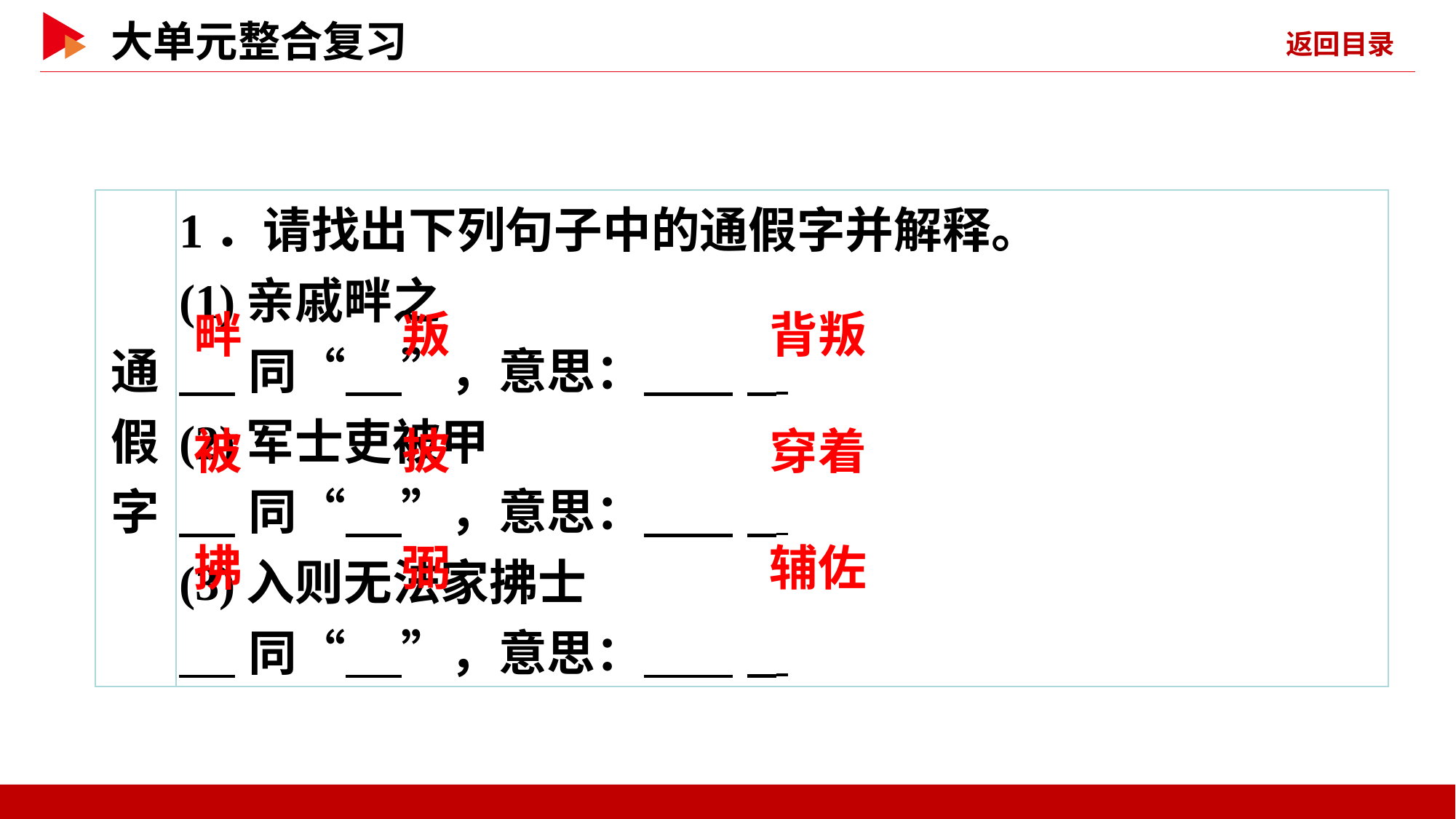

| 通假字 | 1．请找出下列句子中的通假字并解释。 (1)亲戚畔之 同“ ”，意思： \_ (2)军士吏被甲 同“ ”，意思： \_ (3)入则无法家拂士 同“ ”，意思： \_ |
| --- | --- |
  畔
  叛
背叛
  被
  披
穿着
  拂
  弼
辅佐